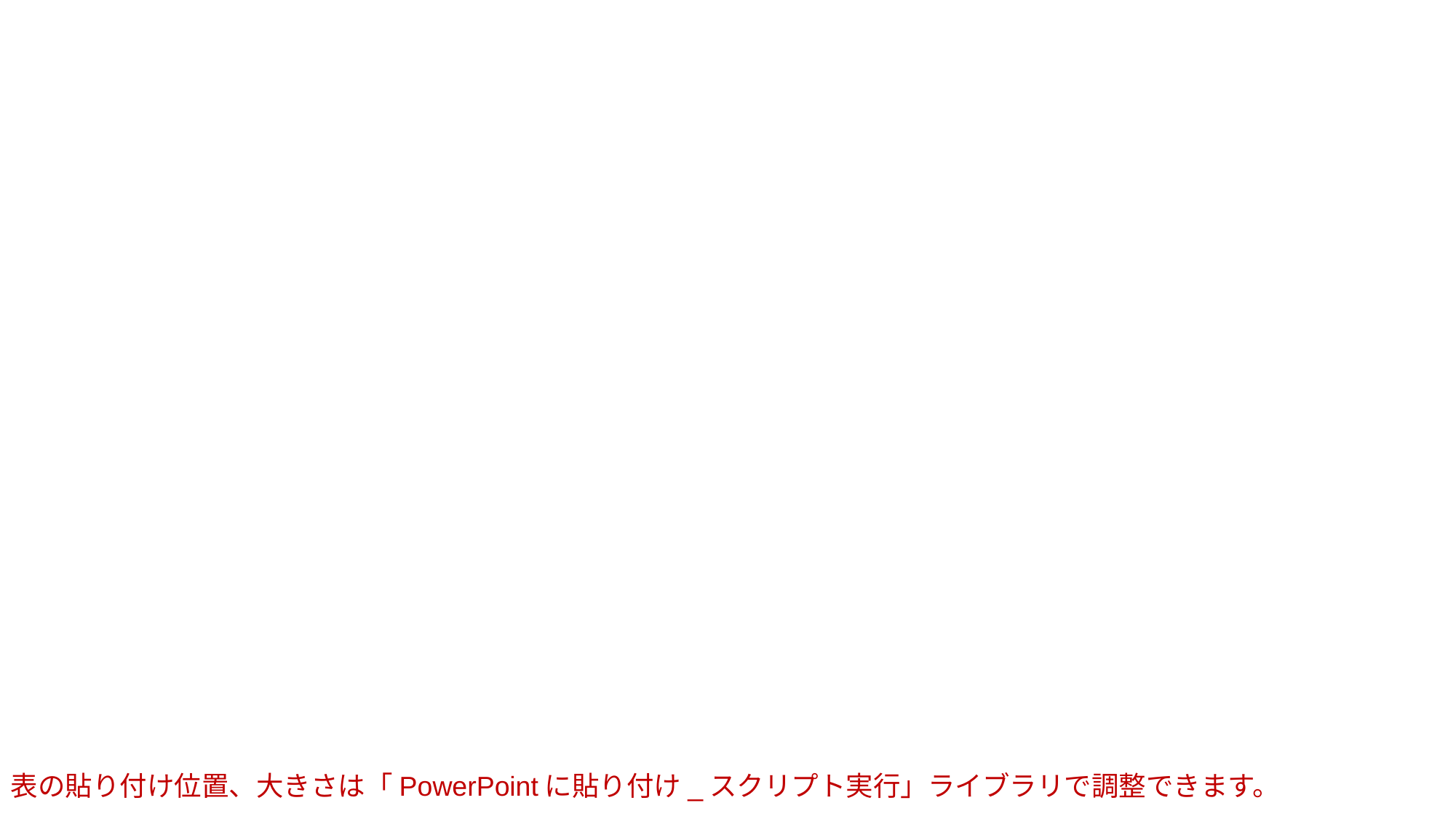

表の貼り付け位置、大きさは「PowerPointに貼り付け_スクリプト実行」ライブラリで調整できます。